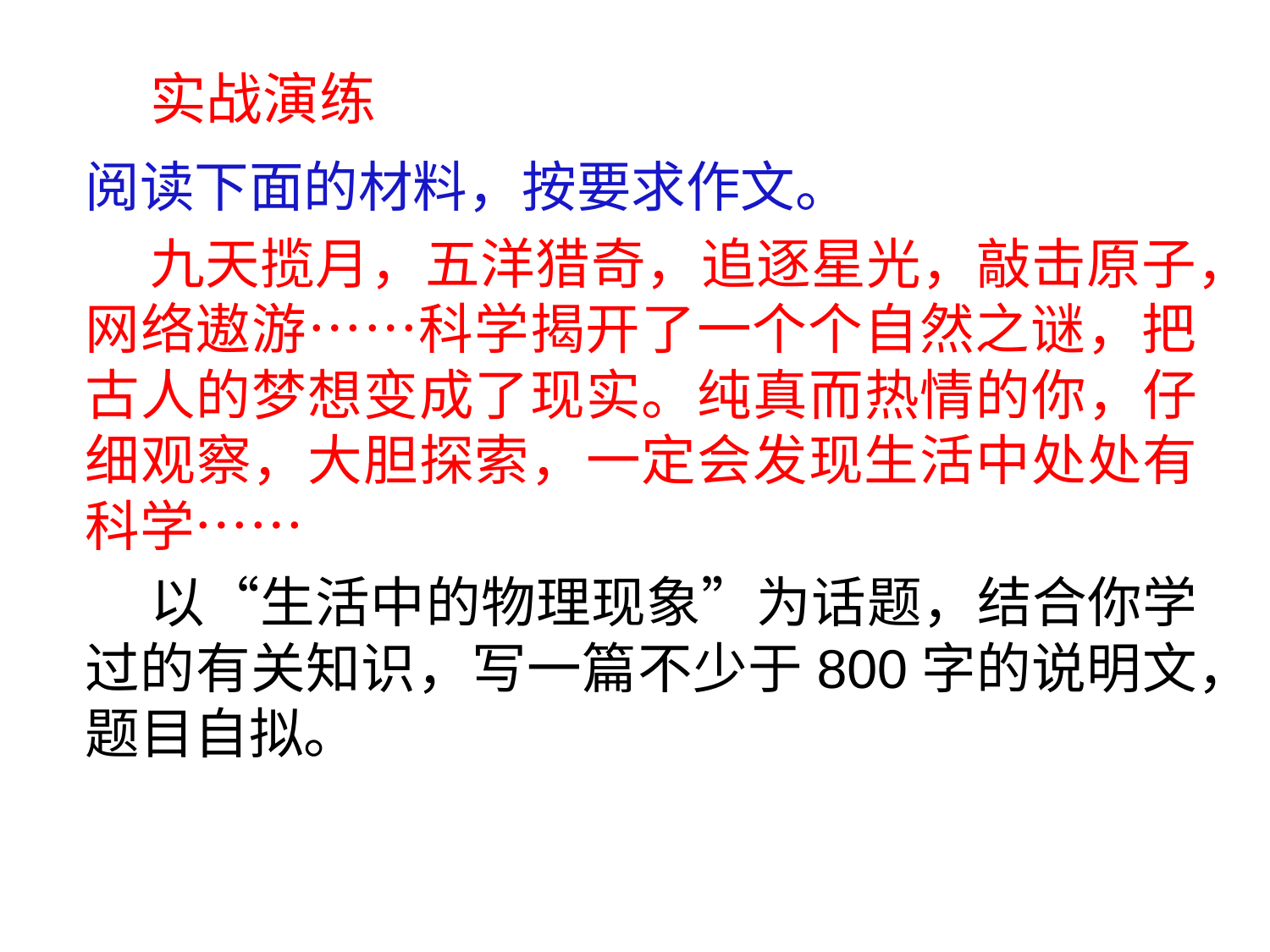

实战演练
阅读下面的材料，按要求作文。
    九天揽月，五洋猎奇，追逐星光，敲击原子，网络遨游……科学揭开了一个个自然之谜，把古人的梦想变成了现实。纯真而热情的你，仔细观察，大胆探索，一定会发现生活中处处有科学……
    以“生活中的物理现象”为话题，结合你学过的有关知识，写一篇不少于800字的说明文，题目自拟。